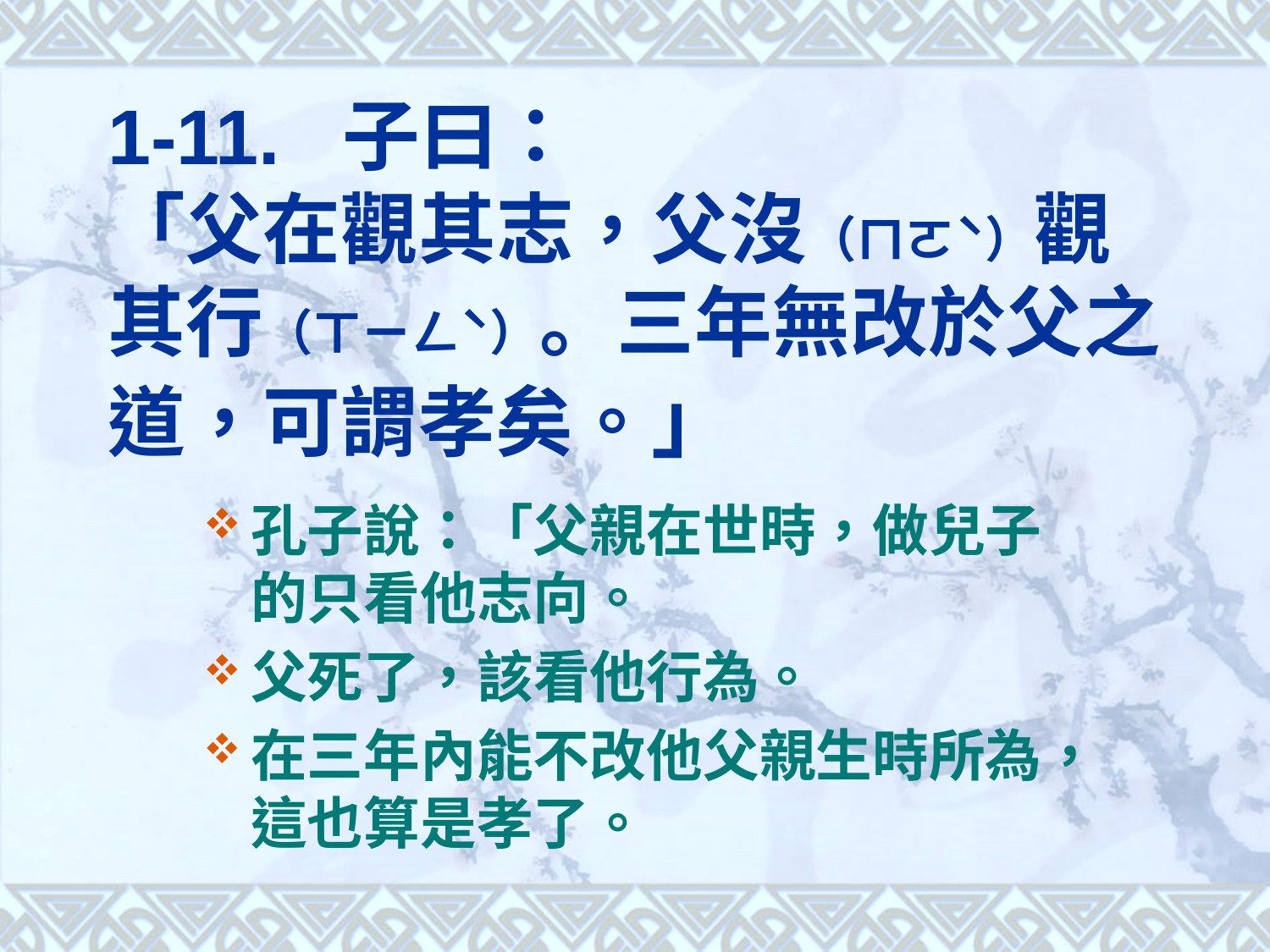

# 1-11.  子曰： 「父在觀其志，父沒（ㄇㄛˋ）觀其行（ㄒㄧㄥˋ）。三年無改於父之道，可謂孝矣。」
孔子說：「父親在世時，做兒子的只看他志向。
父死了，該看他行為。
在三年內能不改他父親生時所為，這也算是孝了。